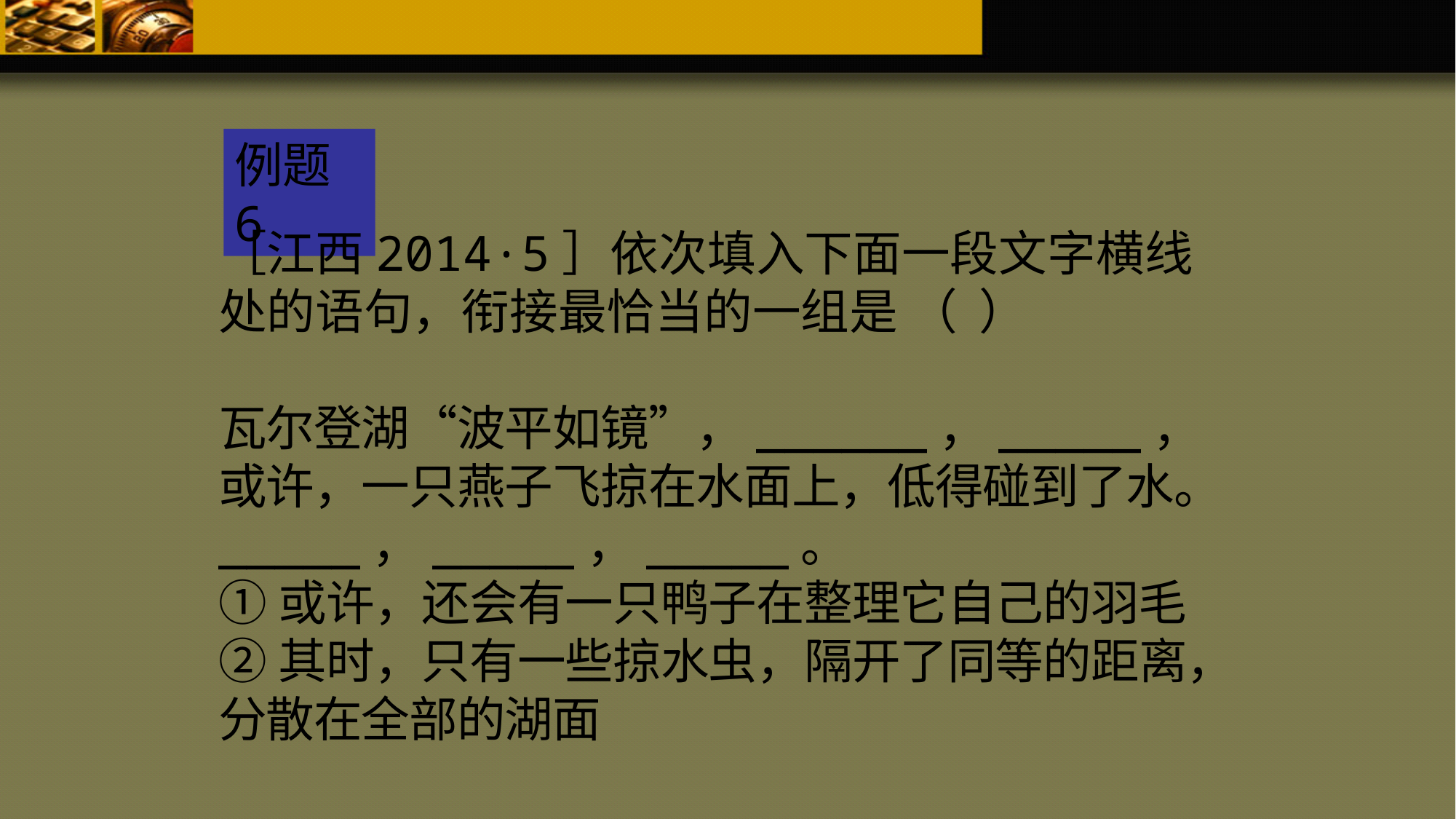

例题6
［江西2014·5］依次填入下面一段文字横线处的语句，衔接最恰当的一组是 （  ）
瓦尔登湖“波平如镜”，______，_____，或许，一只燕子飞掠在水面上，低得碰到了水。 _____，_____，_____。
①或许，还会有一只鸭子在整理它自己的羽毛
②其时，只有一些掠水虫，隔开了同等的距离，分散在全部的湖面